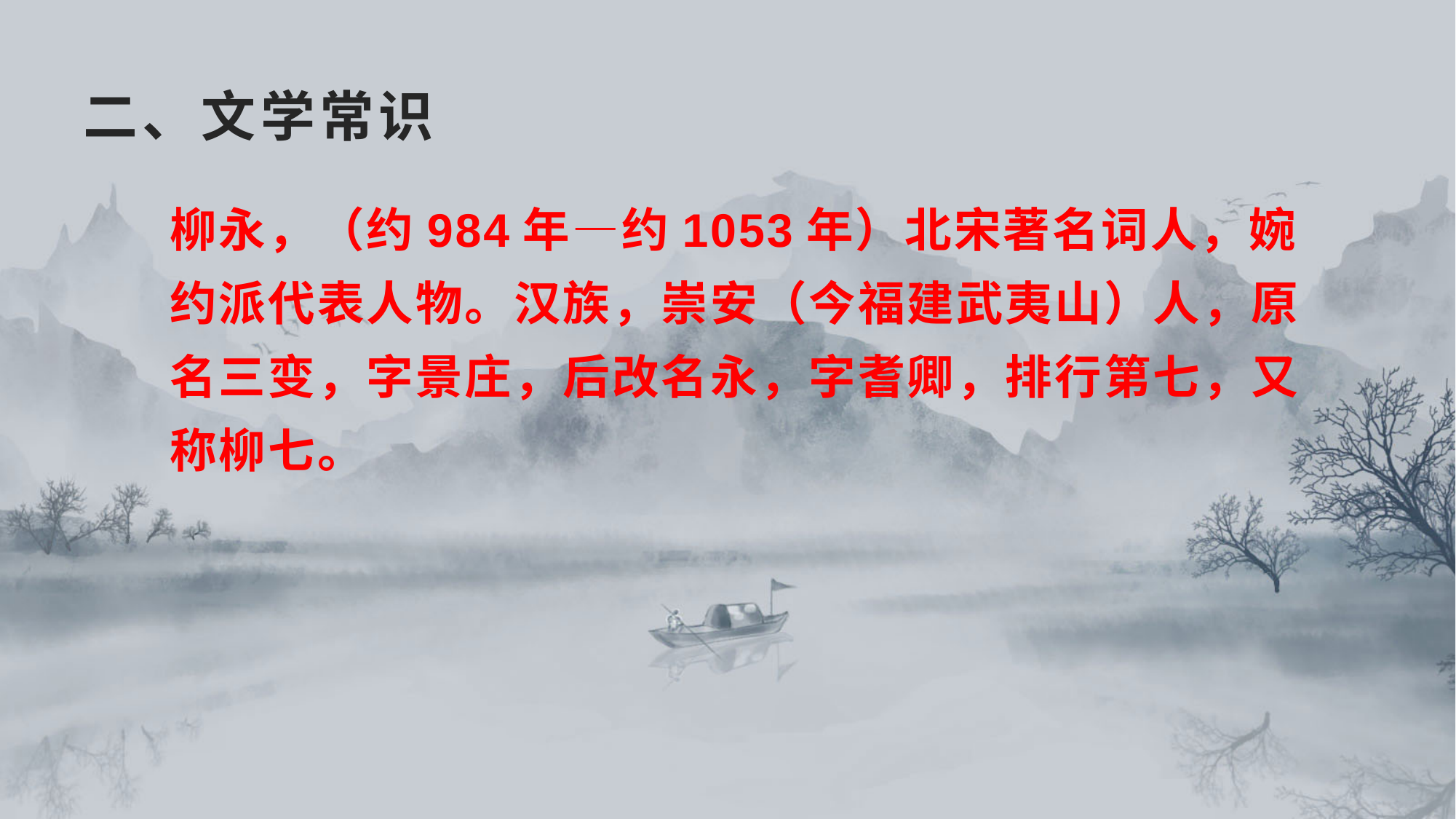

# 二、文学常识
柳永，（约984年—约1053年）北宋著名词人，婉约派代表人物。汉族，崇安（今福建武夷山）人，原名三变，字景庄，后改名永，字耆卿，排行第七，又称柳七。